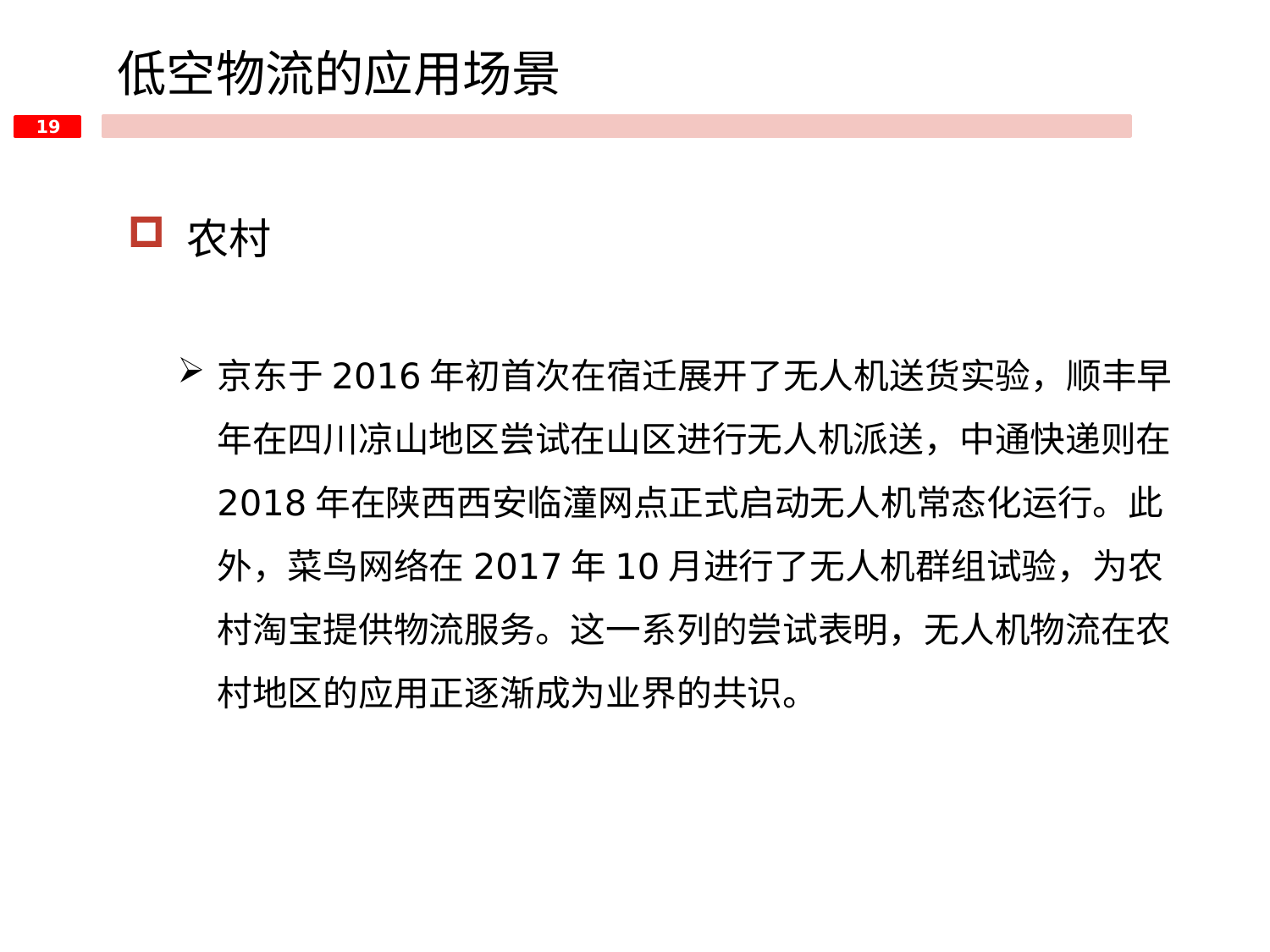

低空物流的应用场景
19
 农村
京东于2016年初首次在宿迁展开了无人机送货实验，顺丰早年在四川凉山地区尝试在山区进行无人机派送，中通快递则在2018年在陕西西安临潼网点正式启动无人机常态化运行。此外，菜鸟网络在2017年10月进行了无人机群组试验，为农村淘宝提供物流服务。这一系列的尝试表明，无人机物流在农村地区的应用正逐渐成为业界的共识。